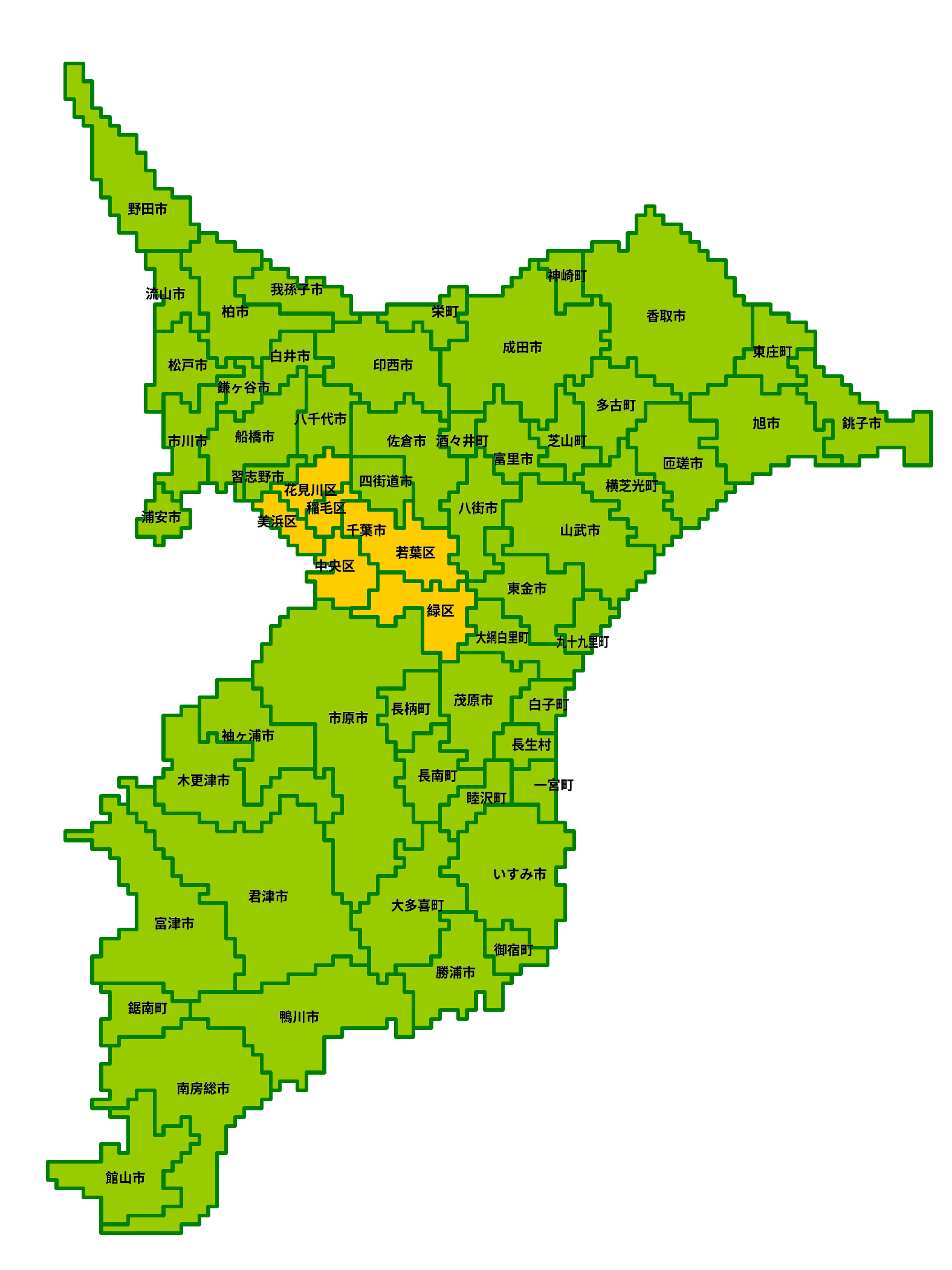

野田市
野田市
神崎町
神崎町
我孫子市
我孫子市
流山市
流山市
柏市
柏市
栄町
栄町
香取市
香取市
成田市
成田市
東庄町
東庄町
白井市
白井市
松戸市
松戸市
印西市
印西市
鎌ヶ谷市
鎌ヶ谷市
多古町
多古町
八千代市
八千代市
旭市
旭市
銚子市
銚子市
船橋市
船橋市
市川市
市川市
佐倉市
佐倉市
酒々井町
酒々井町
芝山町
芝山町

富里市
富里市
匝瑳市
匝瑳市
習志野市
習志野市
四街道市
四街道市
横芝光町
横芝光町
花見川区
花見川区
稲毛区
稲毛区
八街市
八街市
浦安市
浦安市
美浜区
美浜区
千葉市
千葉市
山武市
山武市
若葉区
若葉区
中央区
中央区
東金市
東金市
緑区
緑区
大網白里町
大網白里町
九十九里町
九十九里町
茂原市
茂原市
白子町
白子町
長柄町
長柄町
市原市
市原市
袖ヶ浦市
袖ヶ浦市
長生村
長生村
長南町
長南町
木更津市
木更津市
一宮町
一宮町
睦沢町
睦沢町
いすみ市
いすみ市
君津市
君津市
大多喜町
大多喜町
富津市
富津市
御宿町
御宿町
勝浦市
勝浦市
鋸南町
鋸南町
鴨川市
鴨川市
南房総市
南房総市
館山市
館山市